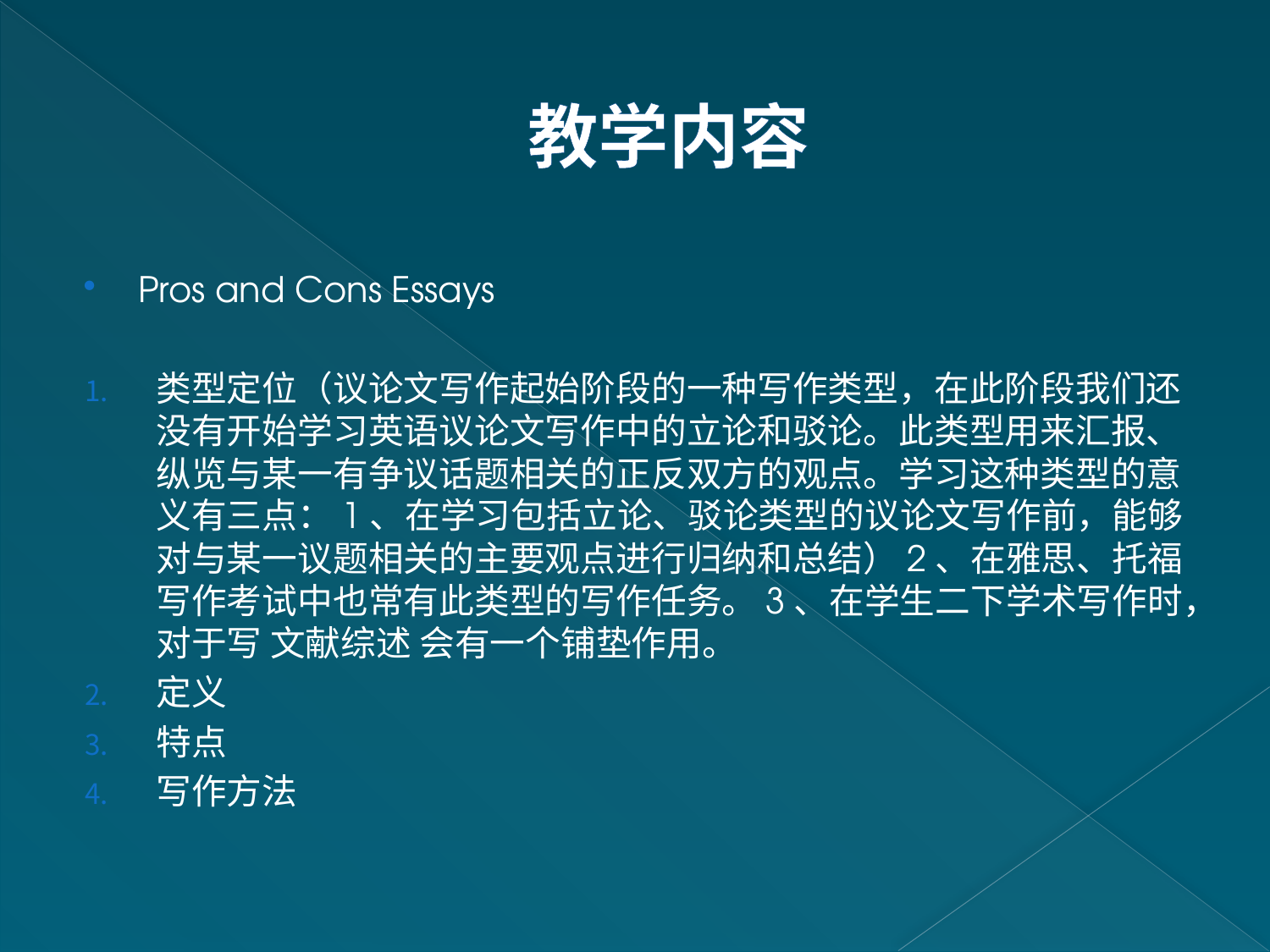

# 教学内容
Pros and Cons Essays

类型定位（议论文写作起始阶段的一种写作类型，在此阶段我们还没有开始学习英语议论文写作中的立论和驳论。此类型用来汇报、纵览与某一有争议话题相关的正反双方的观点。学习这种类型的意义有三点：1、在学习包括立论、驳论类型的议论文写作前，能够对与某一议题相关的主要观点进行归纳和总结）2、在雅思、托福写作考试中也常有此类型的写作任务。3、在学生二下学术写作时，对于写 文献综述 会有一个铺垫作用。
定义
特点
写作方法